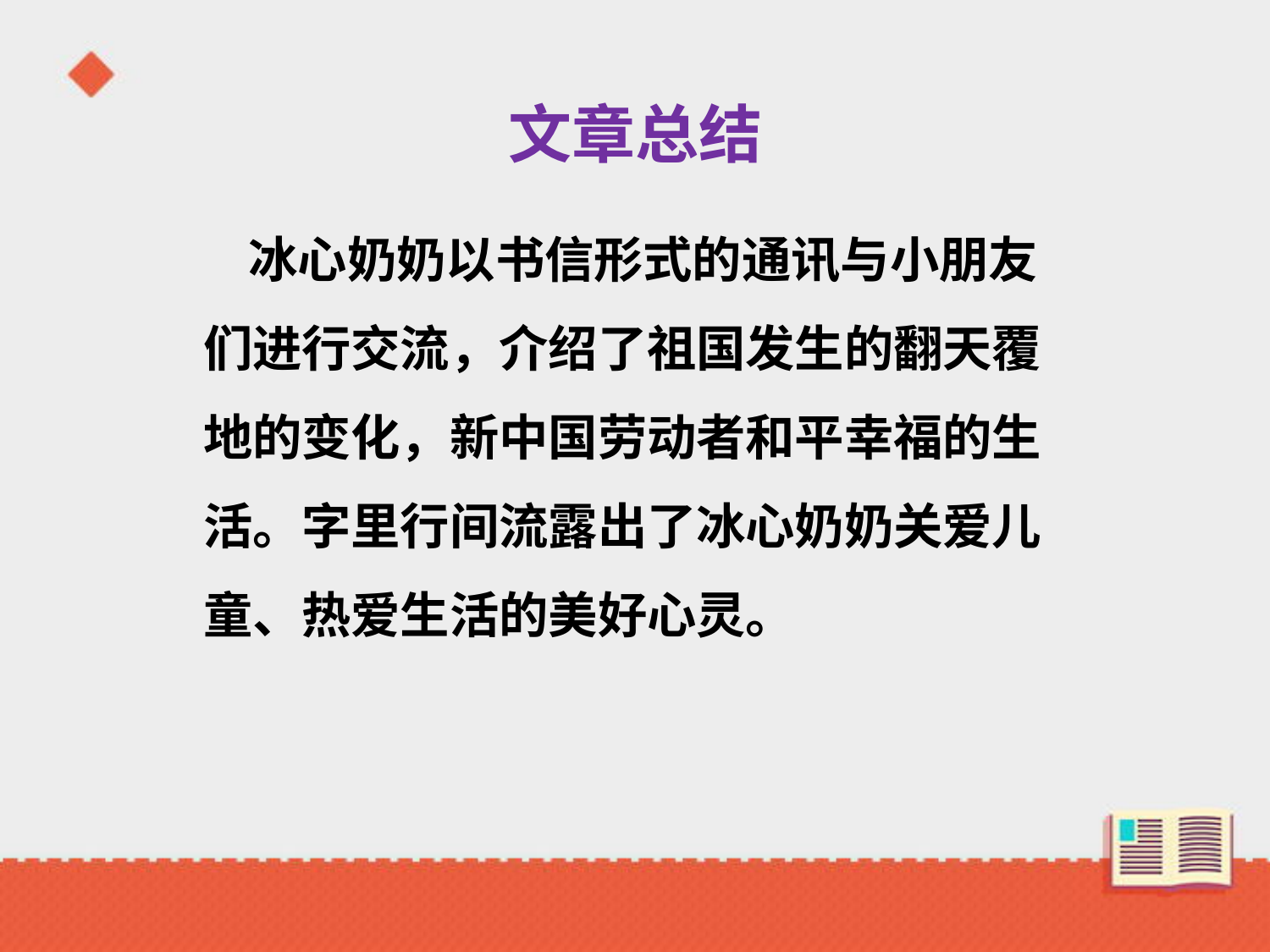

# 文章总结
   冰心奶奶以书信形式的通讯与小朋友们进行交流，介绍了祖国发生的翻天覆地的变化，新中国劳动者和平幸福的生活。字里行间流露出了冰心奶奶关爱儿童、热爱生活的美好心灵。